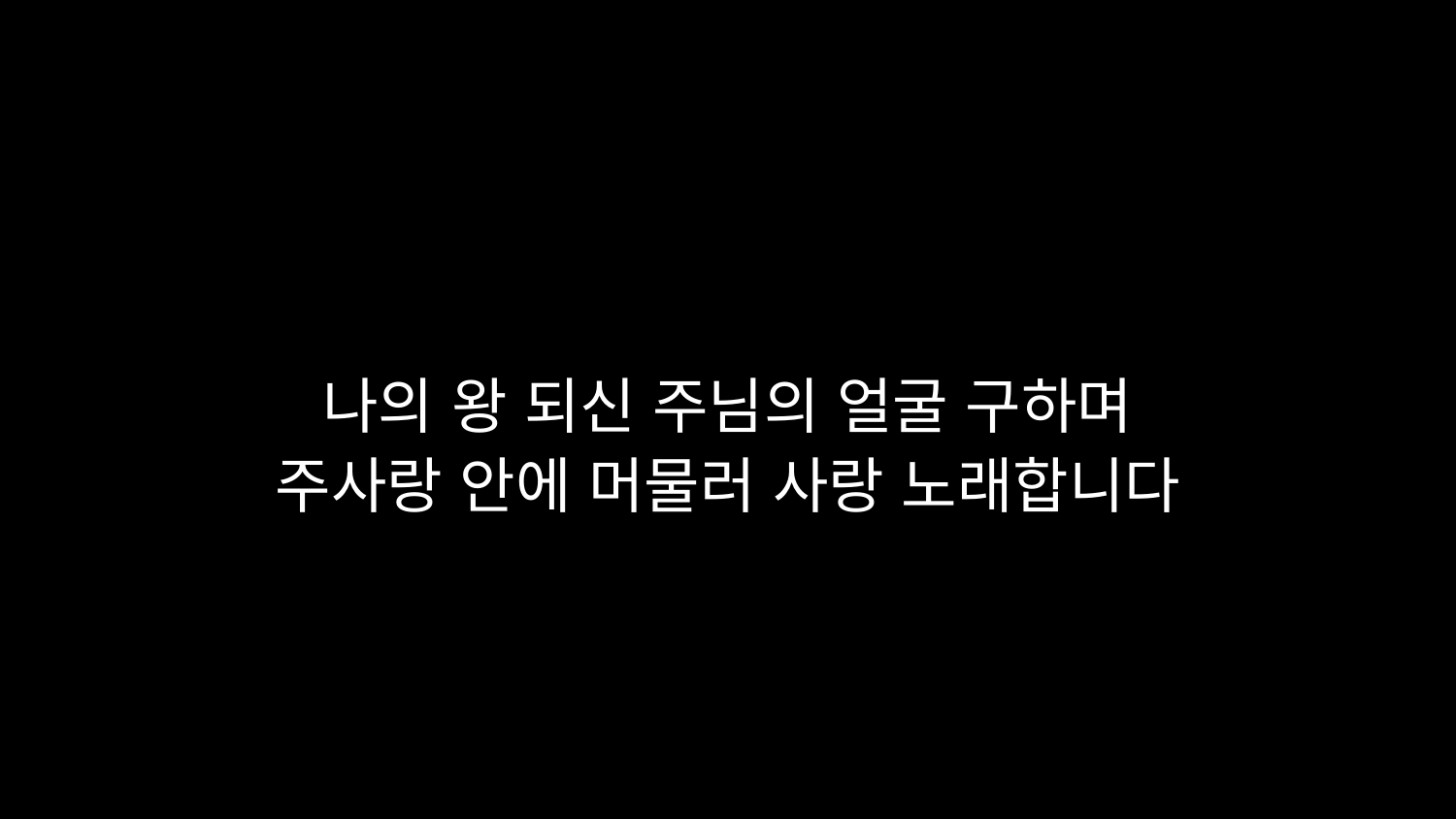

# 나의 왕 되신 주님의 얼굴 구하며 주사랑 안에 머물러 사랑 노래합니다